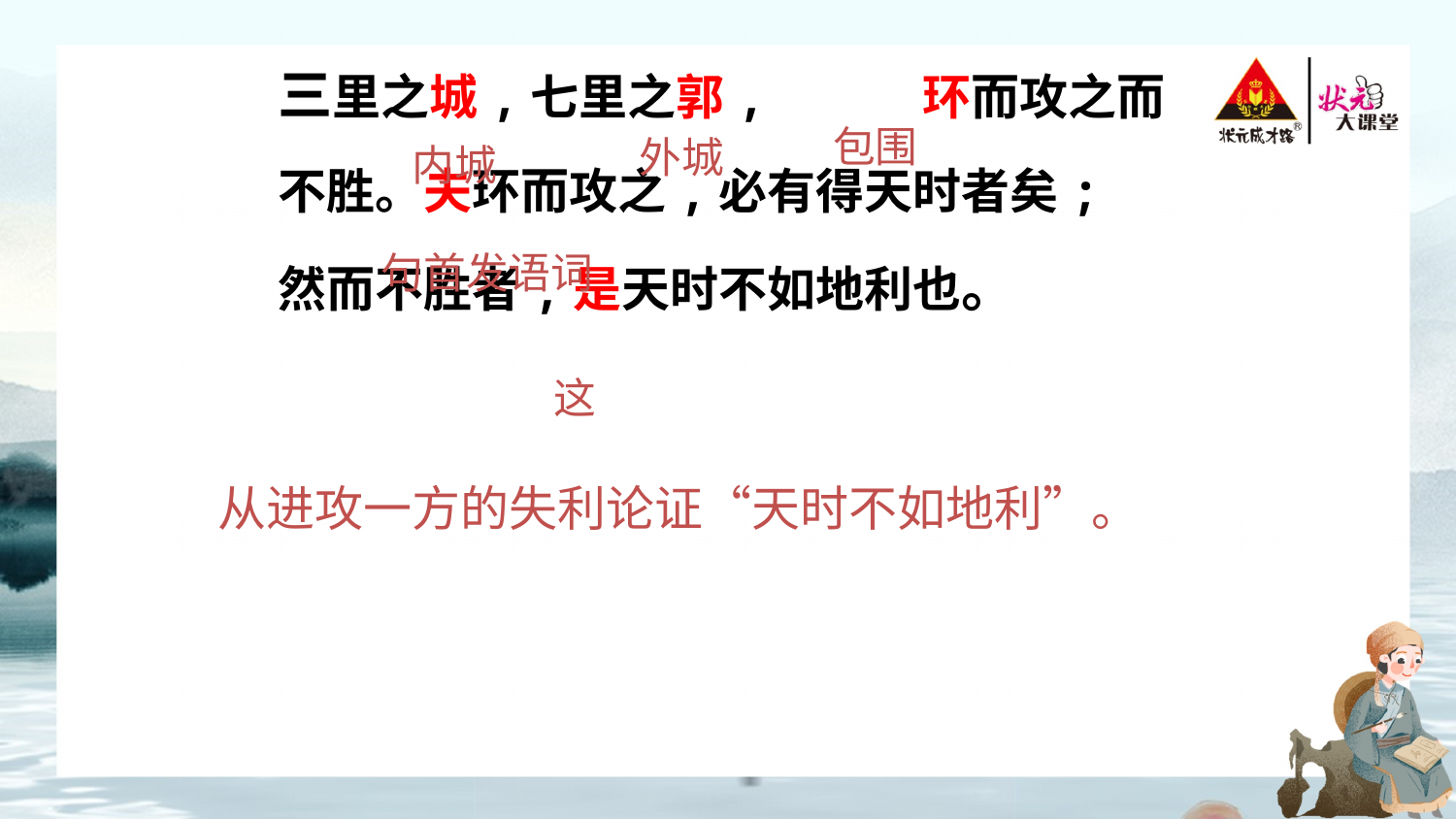

三里之城,七里之郭,     环而攻之而

不胜。夫环而攻之,必有得天时者矣;

然而不胜者,是天时不如地利也。

内城
包围
外城
句首发语词
这
从进攻一方的失利论证“天时不如地利”。